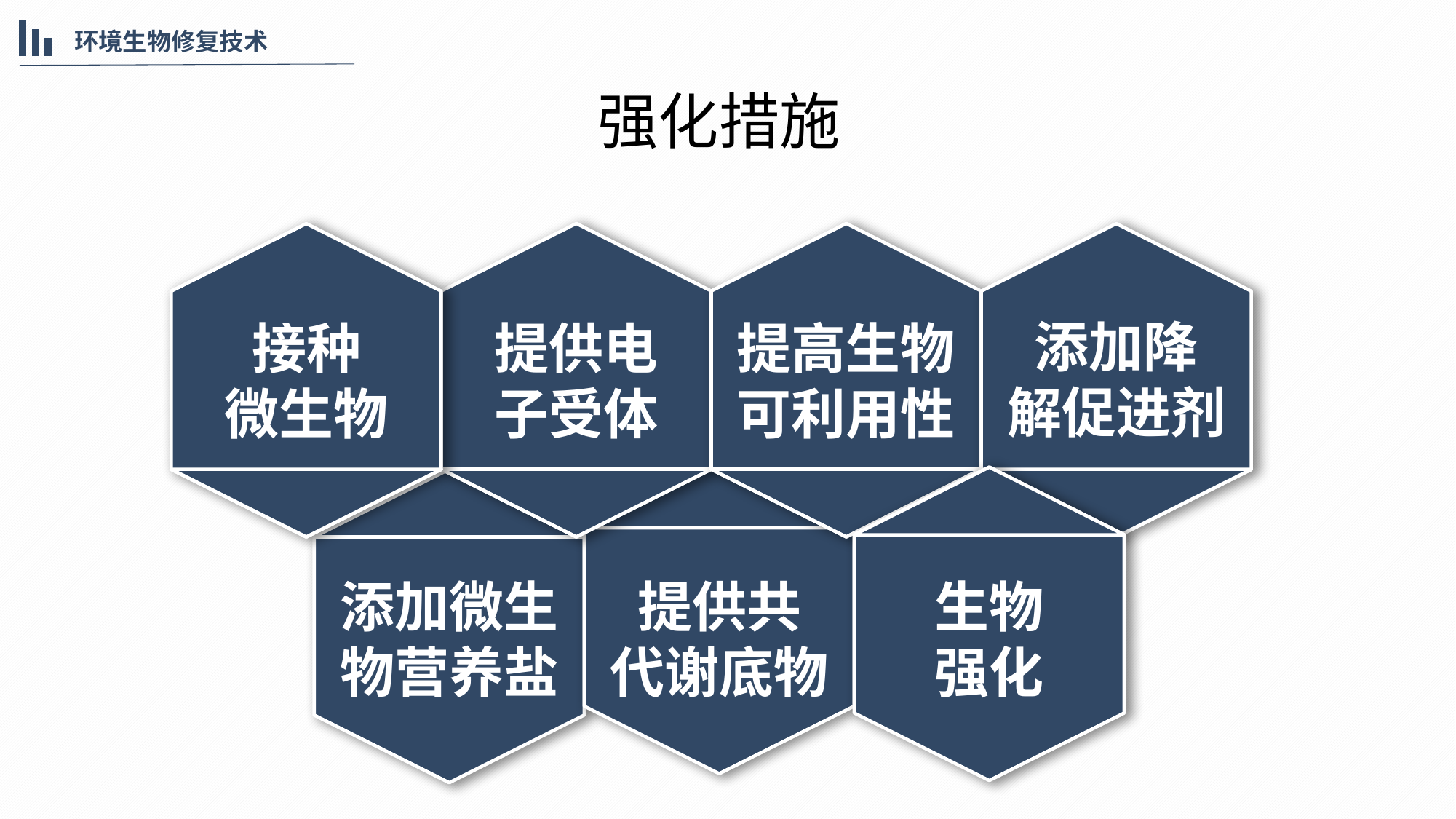

环境生物修复技术

强化措施

添加降
解促进剂
接种
微生物
接种
微生物
提供电
子受体
提高生物
可利用性
01

添加微生
物营养盐
提供共
代谢底物
提供电
子受体
生物
强化